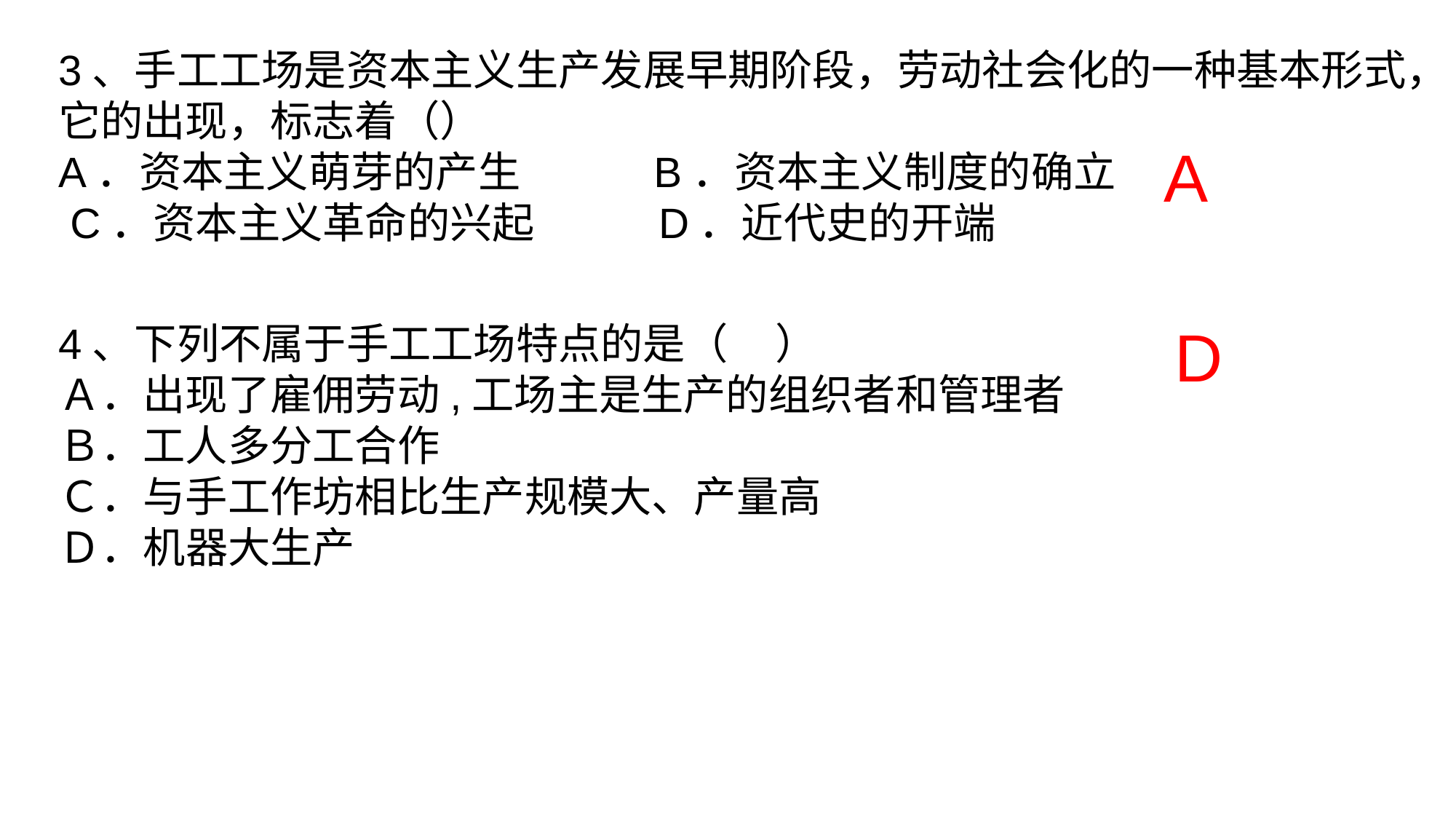

3、手工工场是资本主义生产发展早期阶段，劳动社会化的一种基本形式，它的出现，标志着（）
A．资本主义萌芽的产生             B．资本主义制度的确立
 C．资本主义革命的兴起            D．近代史的开端
A
D
4、下列不属于手工工场特点的是（     ）
Ａ．出现了雇佣劳动,工场主是生产的组织者和管理者
Ｂ．工人多分工合作
Ｃ．与手工作坊相比生产规模大、产量高
Ｄ．机器大生产